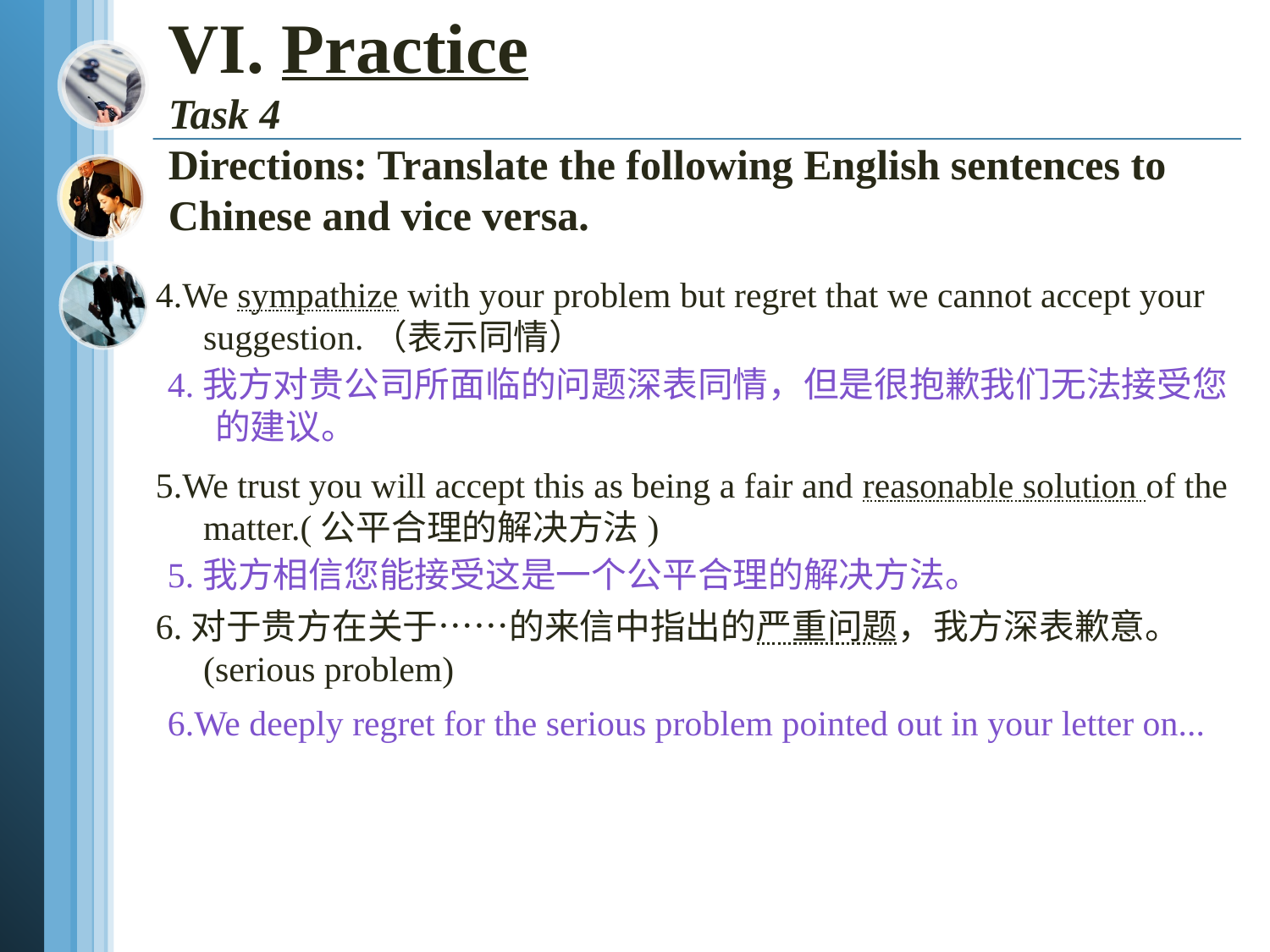

# VI. Practice Task 4 Directions: Translate the following English sentences to Chinese and vice versa.
4.We sympathize with your problem but regret that we cannot accept your suggestion.（表示同情）

5.We trust you will accept this as being a fair and reasonable solution of the matter.(公平合理的解决方法)

6.对于贵方在关于……的来信中指出的严重问题，我方深表歉意。(serious problem)

4.我方对贵公司所面临的问题深表同情，但是很抱歉我们无法接受您的建议。

5.我方相信您能接受这是一个公平合理的解决方法。

6.We deeply regret for the serious problem pointed out in your letter on...